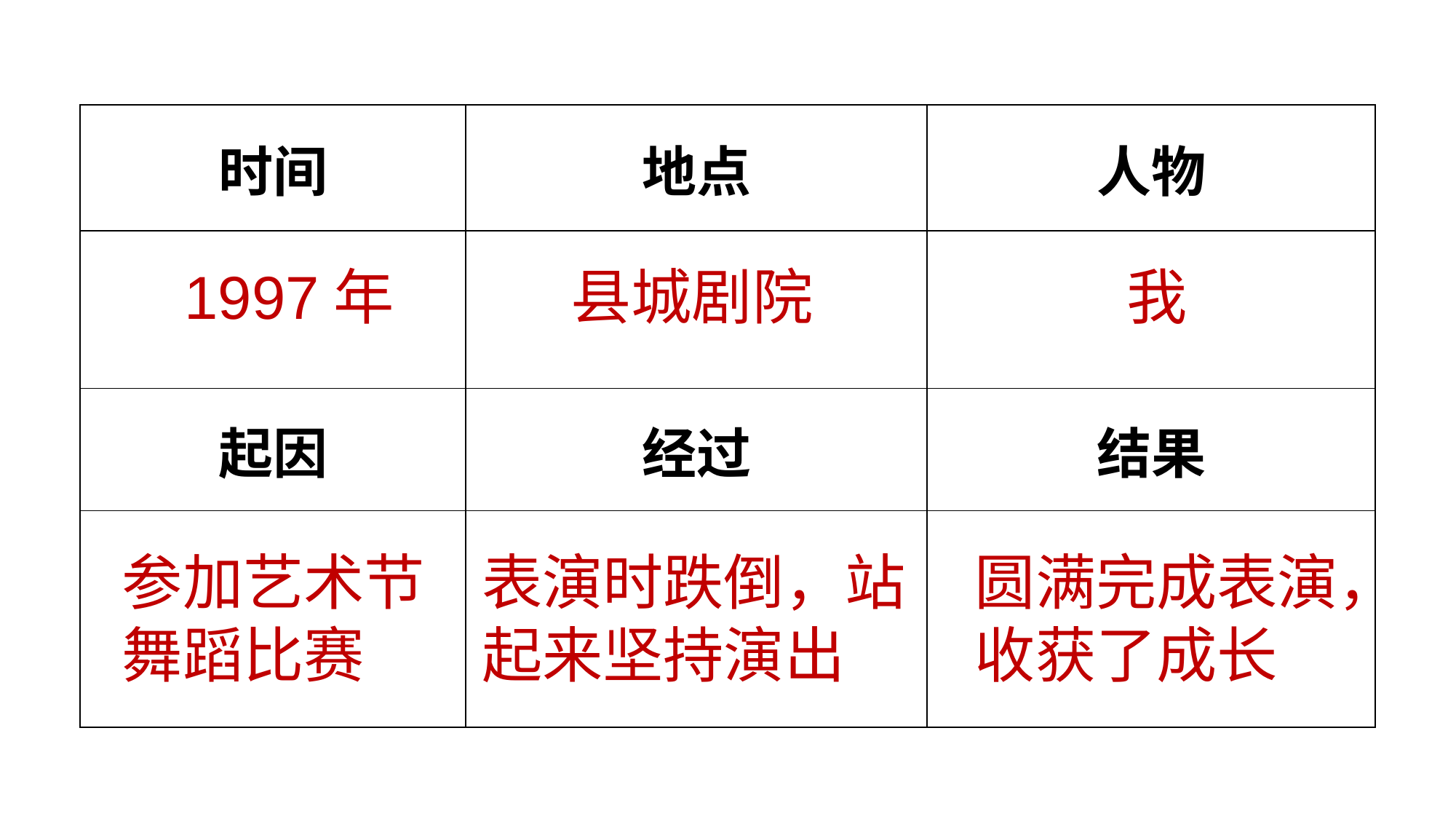

| 时间 | 地点 | 人物 |
| --- | --- | --- |
|  |  |  |
| 起因 | 经过 | 结果 |
|  |  |  |
1997年
县城剧院
我
参加艺术节舞蹈比赛
表演时跌倒，站起来坚持演出
圆满完成表演，收获了成长